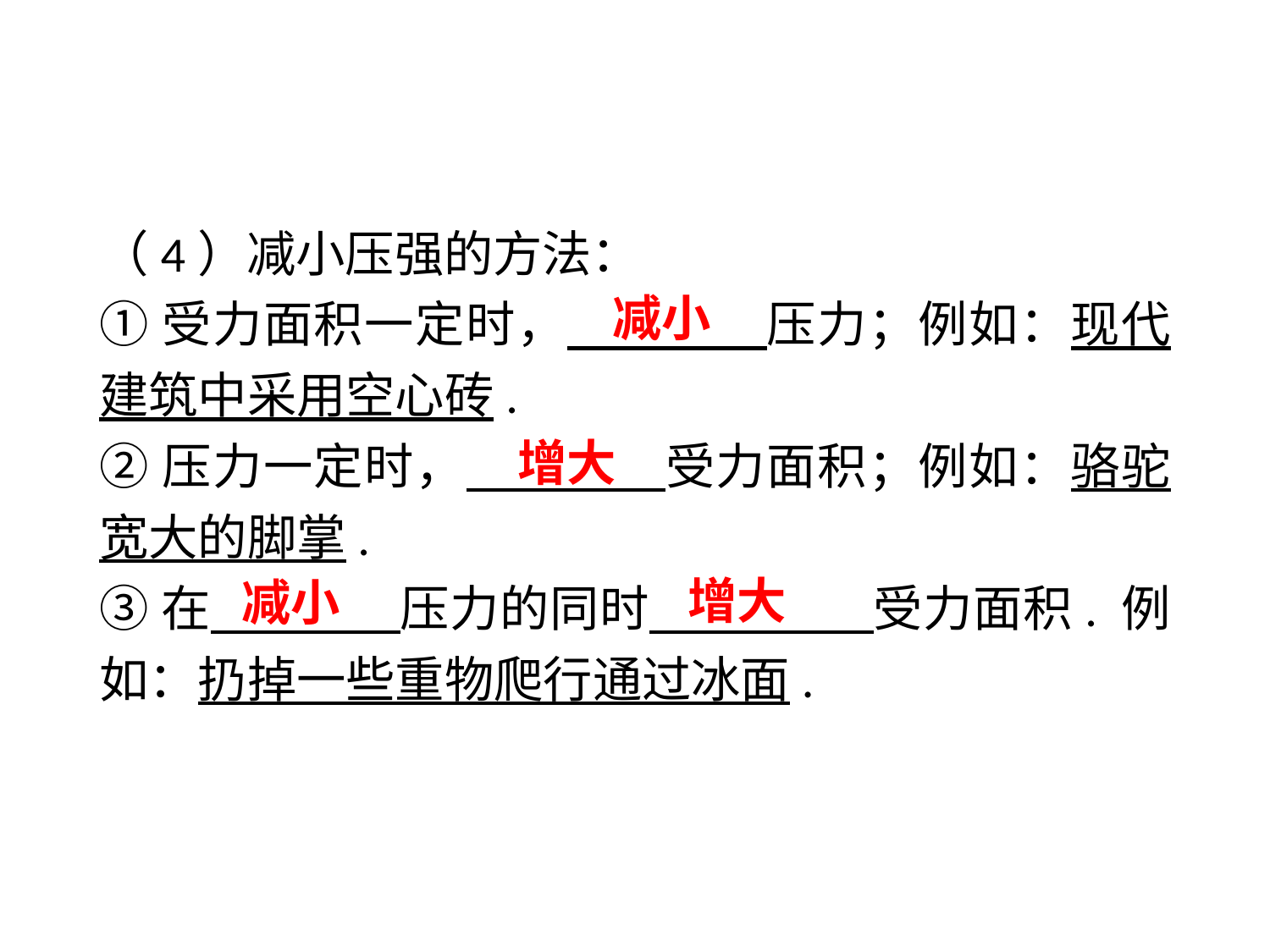

（4）减小压强的方法：
①受力面积一定时，　            压力；例如：现代建筑中采用空心砖.
②压力一定时，　            受力面积；例如：骆驼宽大的脚掌.
③在　            压力的同时　               受力面积. 例如：扔掉一些重物爬行通过冰面.
减小
增大
增大
减小